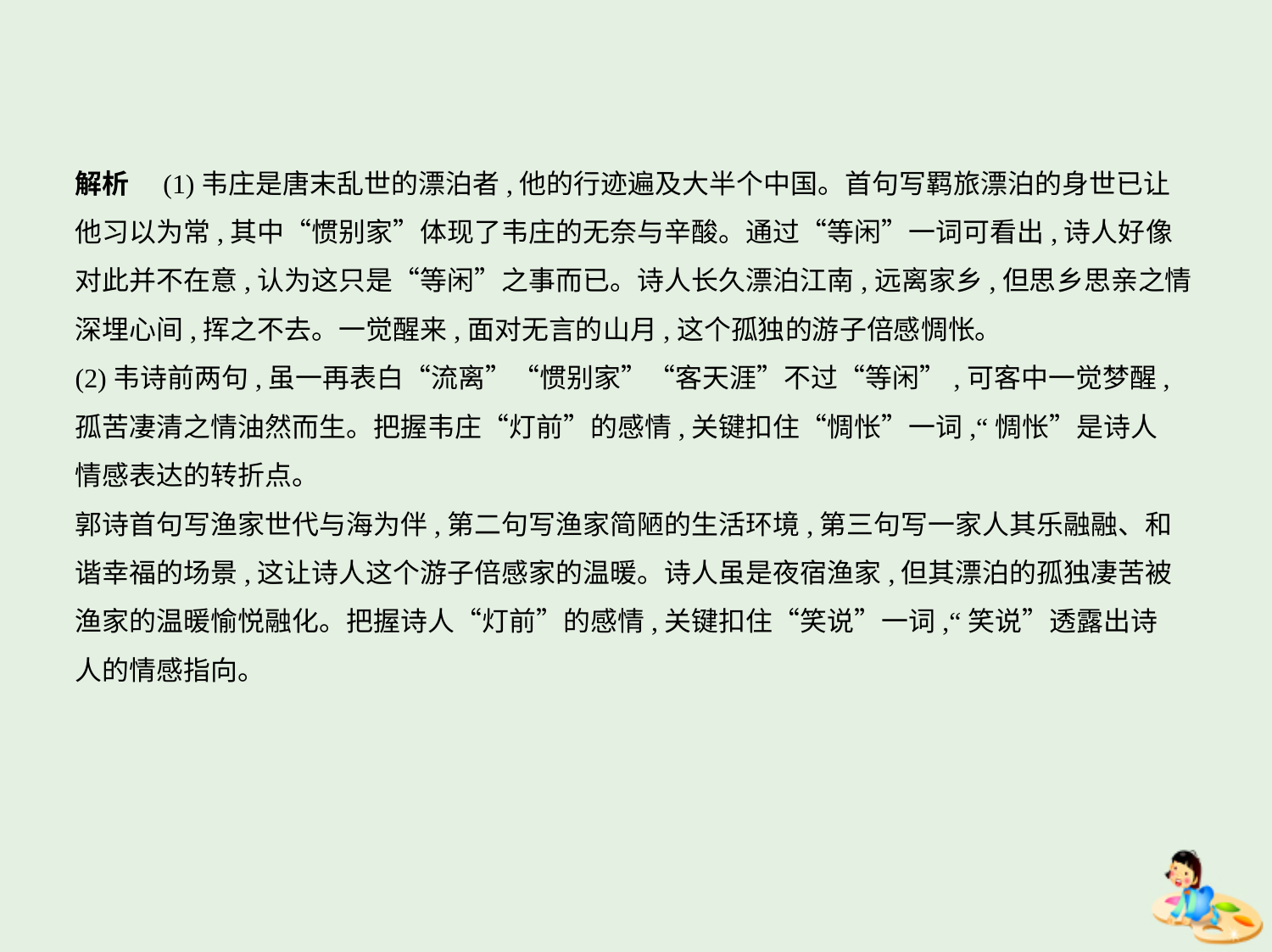

解析　(1)韦庄是唐末乱世的漂泊者,他的行迹遍及大半个中国。首句写羁旅漂泊的身世已让
他习以为常,其中“惯别家”体现了韦庄的无奈与辛酸。通过“等闲”一词可看出,诗人好像
对此并不在意,认为这只是“等闲”之事而已。诗人长久漂泊江南,远离家乡,但思乡思亲之情
深埋心间,挥之不去。一觉醒来,面对无言的山月,这个孤独的游子倍感惆怅。
(2)韦诗前两句,虽一再表白“流离”“惯别家”“客天涯”不过“等闲”,可客中一觉梦醒,
孤苦凄清之情油然而生。把握韦庄“灯前”的感情,关键扣住“惆怅”一词,“惆怅”是诗人
情感表达的转折点。
郭诗首句写渔家世代与海为伴,第二句写渔家简陋的生活环境,第三句写一家人其乐融融、和
谐幸福的场景,这让诗人这个游子倍感家的温暖。诗人虽是夜宿渔家,但其漂泊的孤独凄苦被
渔家的温暖愉悦融化。把握诗人“灯前”的感情,关键扣住“笑说”一词,“笑说”透露出诗
人的情感指向。